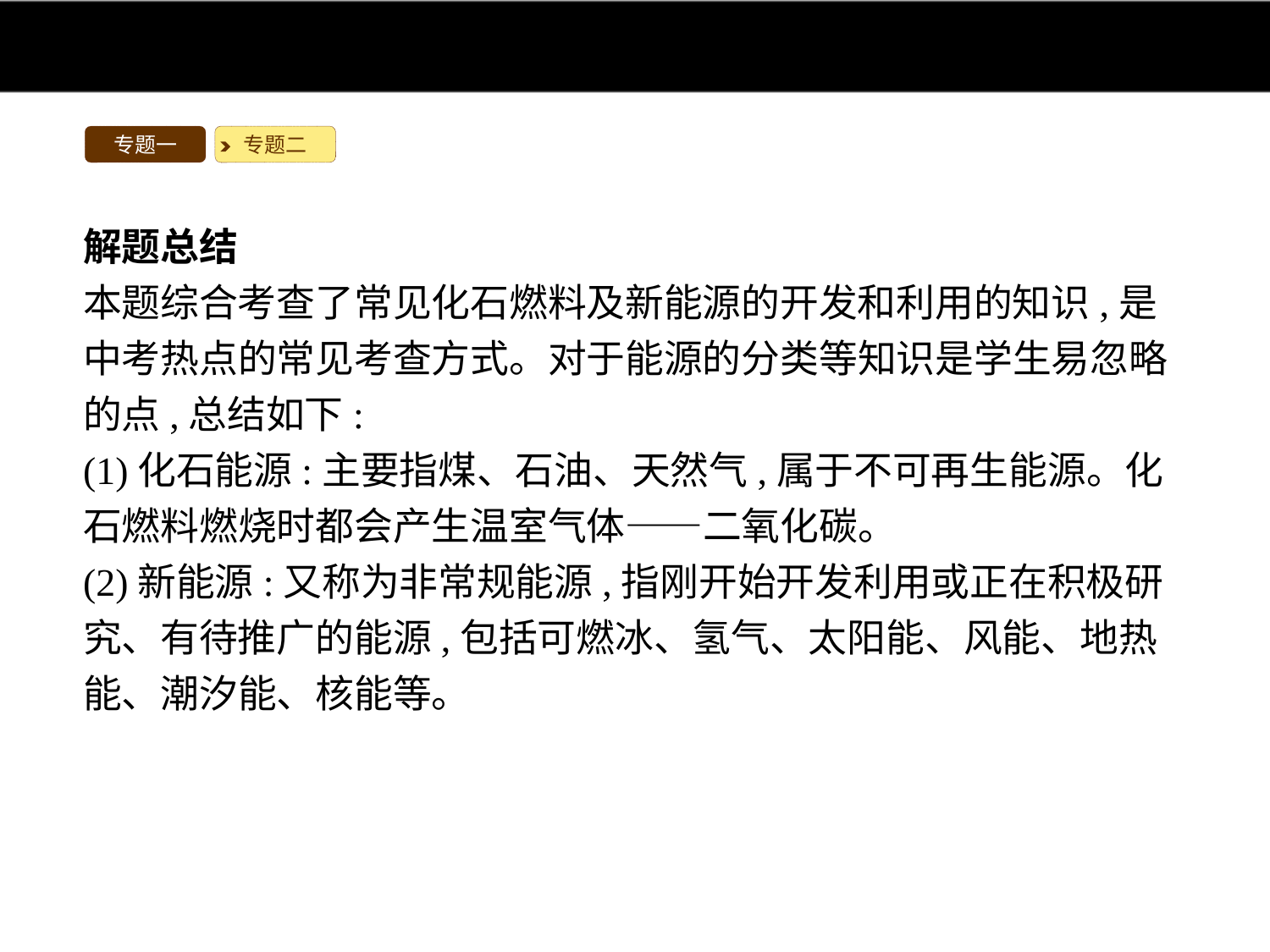

专题一
专题二

解题总结
本题综合考查了常见化石燃料及新能源的开发和利用的知识,是中考热点的常见考查方式。对于能源的分类等知识是学生易忽略的点,总结如下:
(1)化石能源:主要指煤、石油、天然气,属于不可再生能源。化石燃料燃烧时都会产生温室气体——二氧化碳。
(2)新能源:又称为非常规能源,指刚开始开发利用或正在积极研究、有待推广的能源,包括可燃冰、氢气、太阳能、风能、地热能、潮汐能、核能等。